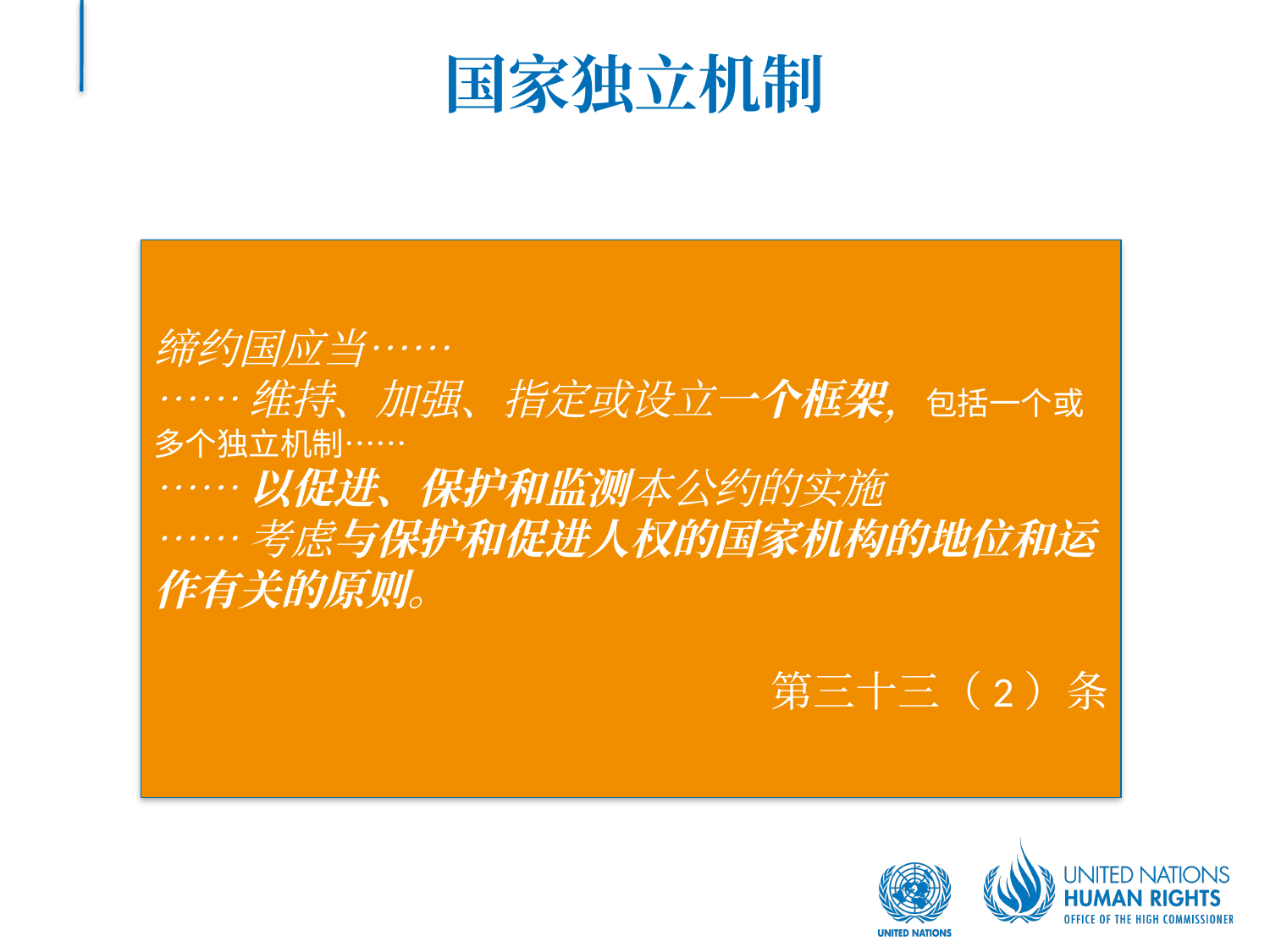

# 国家独立机制

缔约国应当……
……维持、加强、指定或设立一个框架，包括一个或多个独立机制……
……以促进、保护和监测本公约的实施
……考虑与保护和促进人权的国家机构的地位和运作有关的原则。

第三十三（2）条